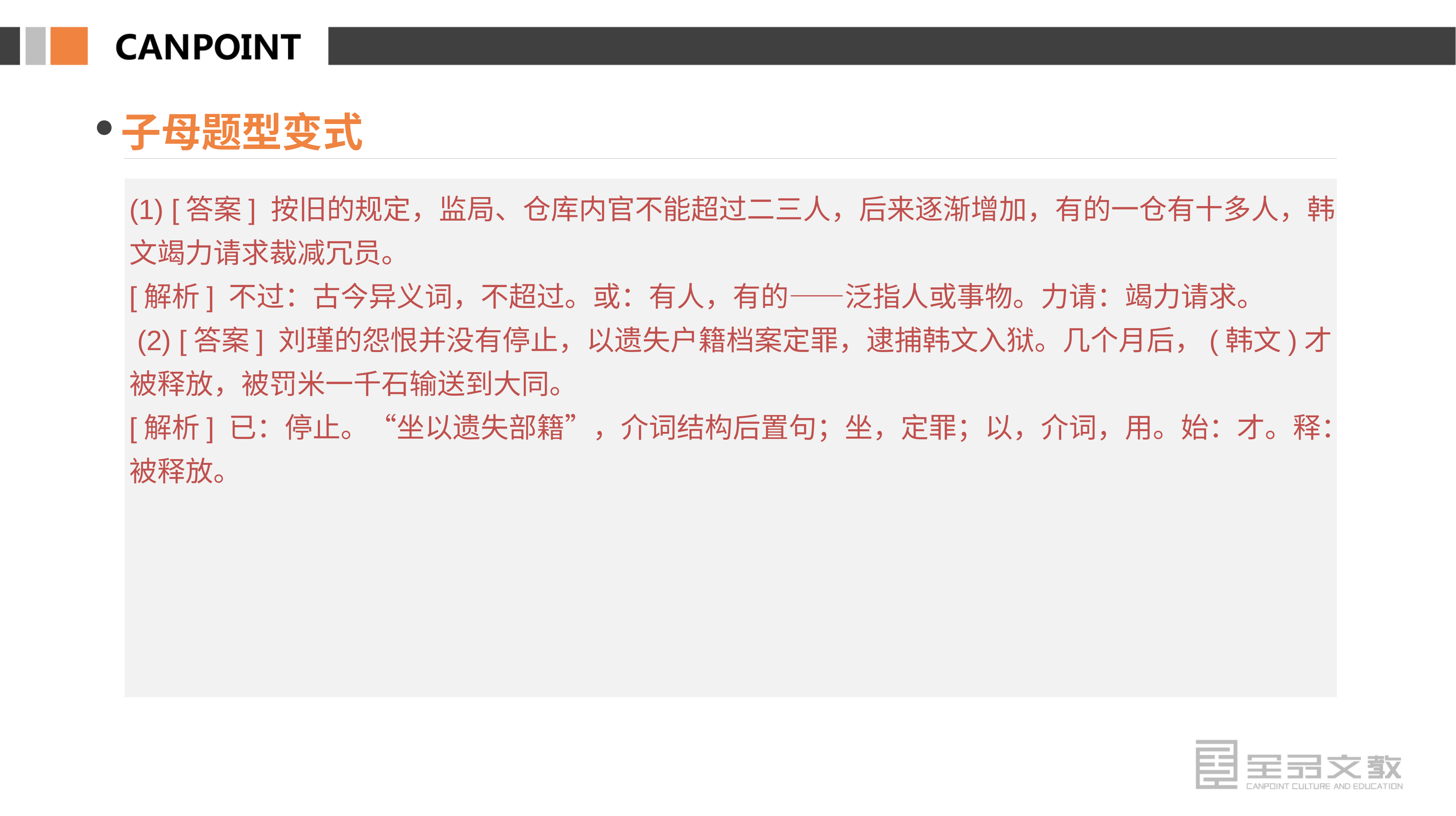

子母题型变式

(1) [答案] 按旧的规定，监局、仓库内官不能超过二三人，后来逐渐增加，有的一仓有十多人，韩文竭力请求裁减冗员。
[解析] 不过：古今异义词，不超过。或：有人，有的——泛指人或事物。力请：竭力请求。
 (2) [答案] 刘瑾的怨恨并没有停止，以遗失户籍档案定罪，逮捕韩文入狱。几个月后，(韩文)才被释放，被罚米一千石输送到大同。
[解析] 已：停止。“坐以遗失部籍”，介词结构后置句；坐，定罪；以，介词，用。始：才。释：被释放。